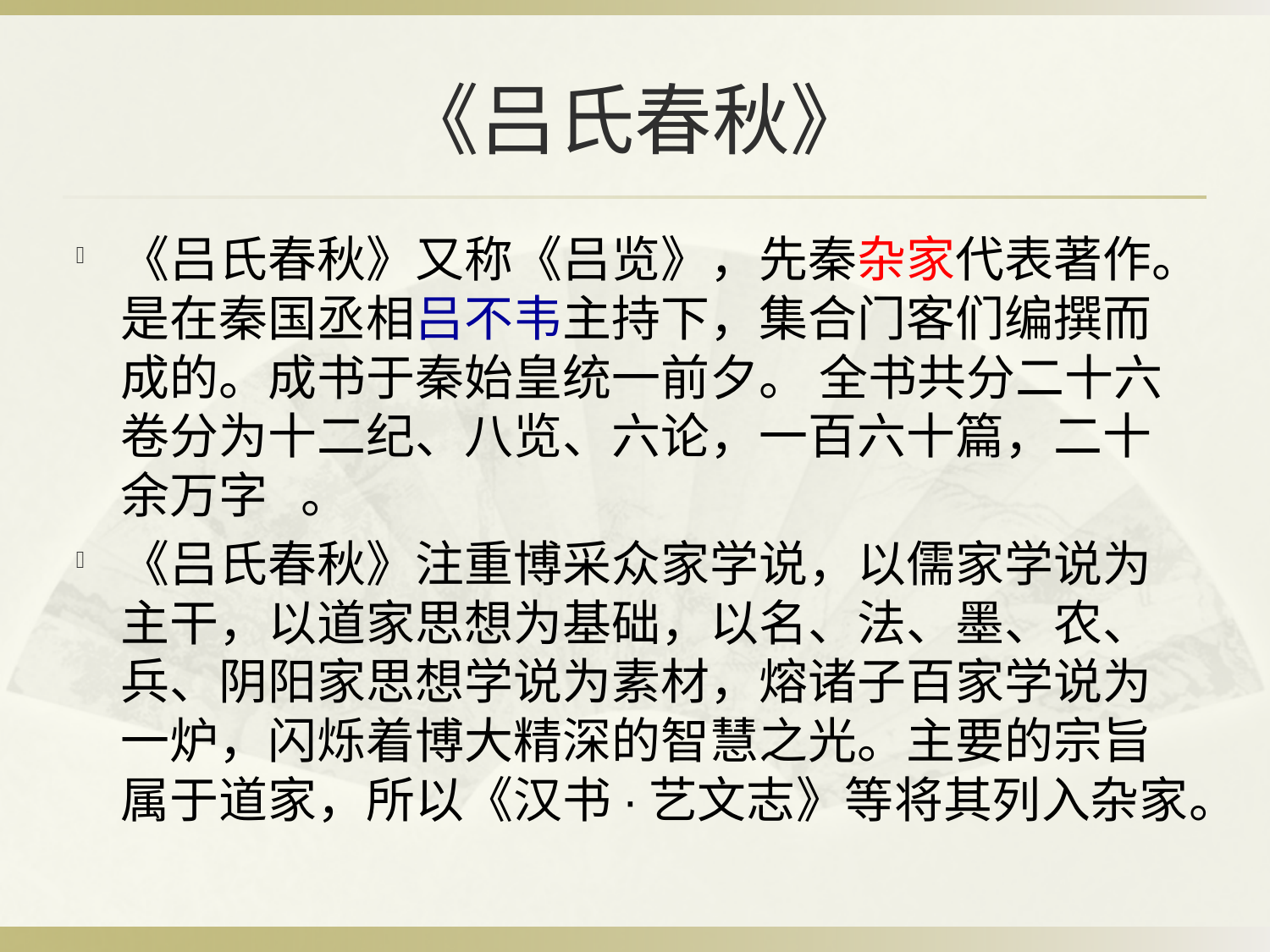

# 《吕氏春秋》
《吕氏春秋》又称《吕览》，先秦杂家代表著作。是在秦国丞相吕不韦主持下，集合门客们编撰而成的。成书于秦始皇统一前夕。 全书共分二十六卷分为十二纪、八览、六论，一百六十篇，二十余万字   。
《吕氏春秋》注重博采众家学说，以儒家学说为主干，以道家思想为基础，以名、法、墨、农、兵、阴阳家思想学说为素材，熔诸子百家学说为一炉，闪烁着博大精深的智慧之光。主要的宗旨属于道家，所以《汉书·艺文志》等将其列入杂家。